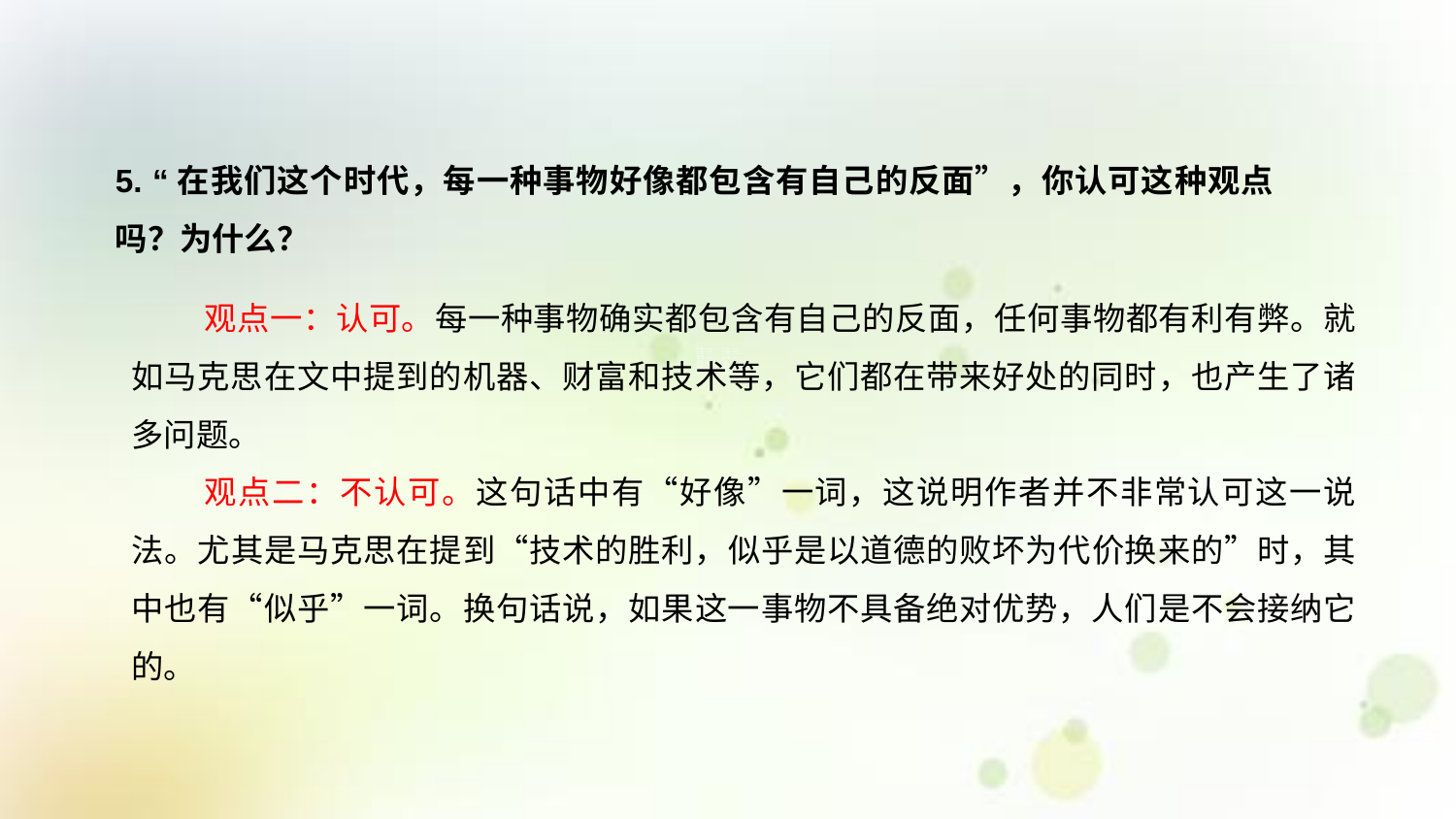

5. “在我们这个时代，每一种事物好像都包含有自己的反面”，你认可这种观点吗？为什么？
观点一：认可。每一种事物确实都包含有自己的反面，任何事物都有利有弊。就如马克思在文中提到的机器、财富和技术等，它们都在带来好处的同时，也产生了诸多问题。
观点二：不认可。这句话中有“好像”一词，这说明作者并不非常认可这一说法。尤其是马克思在提到“技术的胜利，似乎是以道德的败坏为代价换来的”时，其中也有“似乎”一词。换句话说，如果这一事物不具备绝对优势，人们是不会接纳它的。